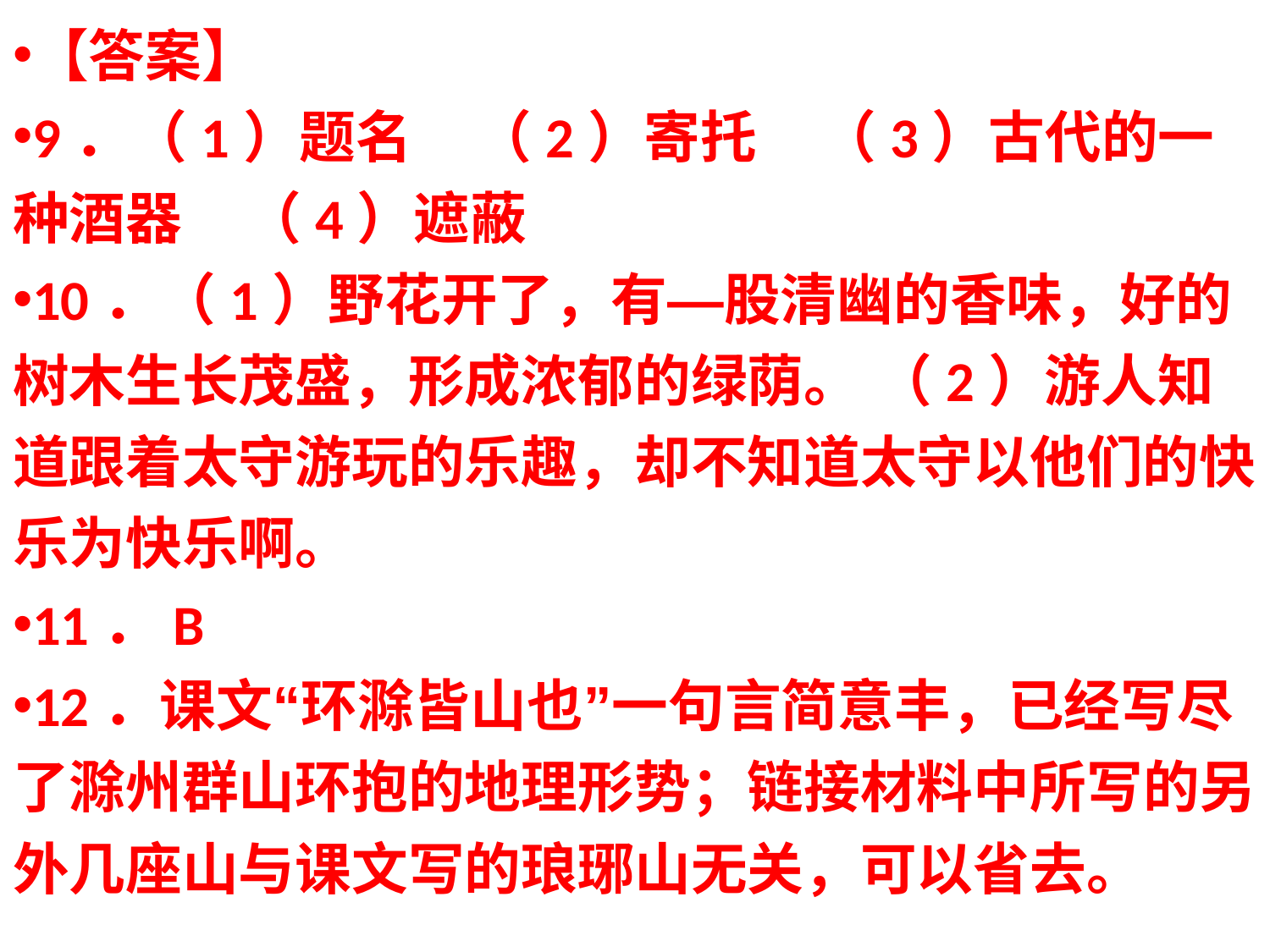

【答案】
9．（1）题名    （2）寄托    （3）古代的一种酒器    （4）遮蔽
10．（1）野花开了，有—股清幽的香味，好的树木生长茂盛，形成浓郁的绿荫。 （2）游人知道跟着太守游玩的乐趣，却不知道太守以他们的快乐为快乐啊。
11．B
12．课文“环滁皆山也”一句言简意丰，已经写尽了滁州群山环抱的地理形势；链接材料中所写的另外几座山与课文写的琅琊山无关，可以省去。

#